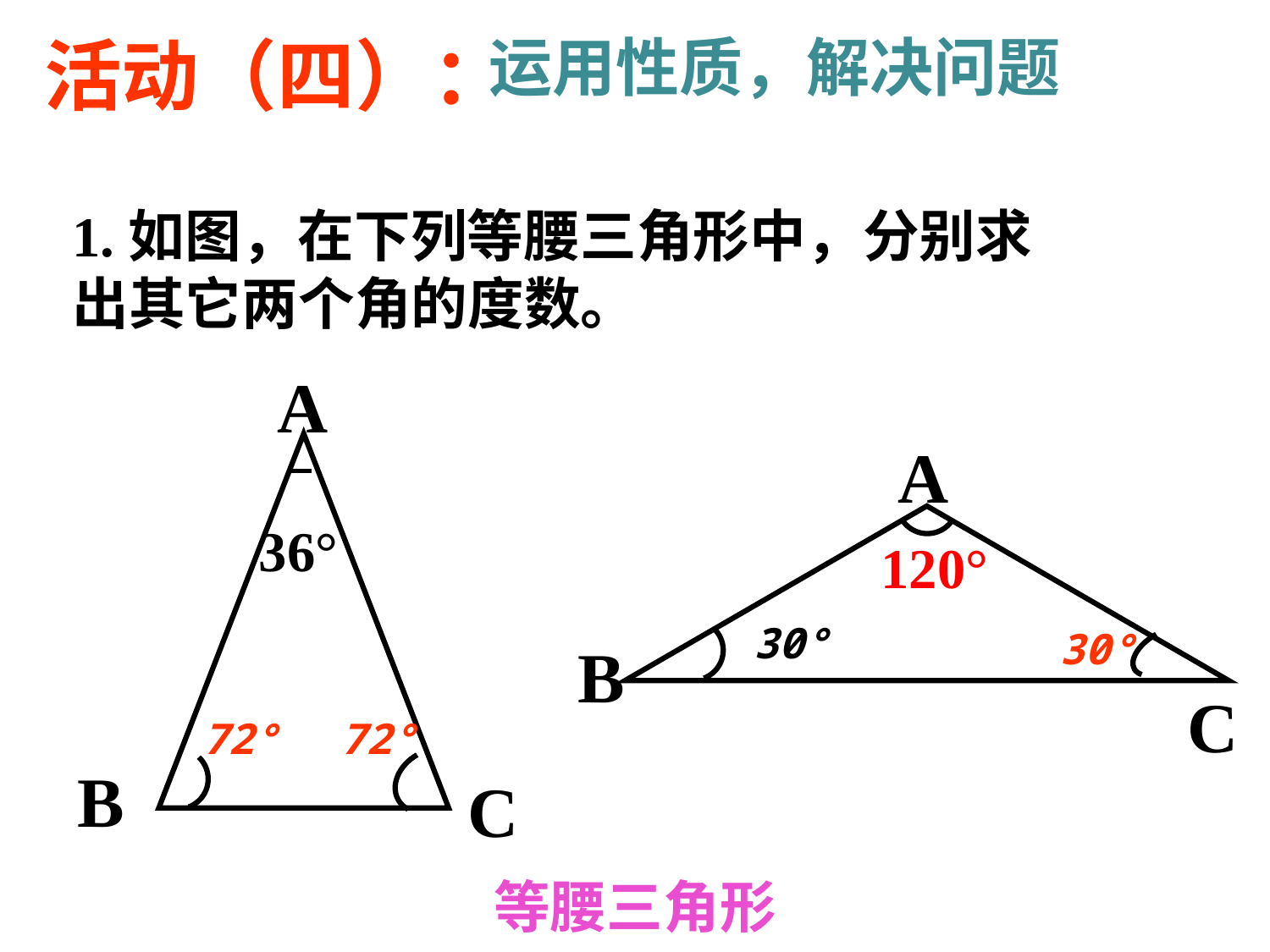

活动（四）：
运用性质，解决问题
1.如图，在下列等腰三角形中，分别求
出其它两个角的度数。
A
A

36°
120°
30°
30°
B

C
72°
72°
B
C

等腰三角形